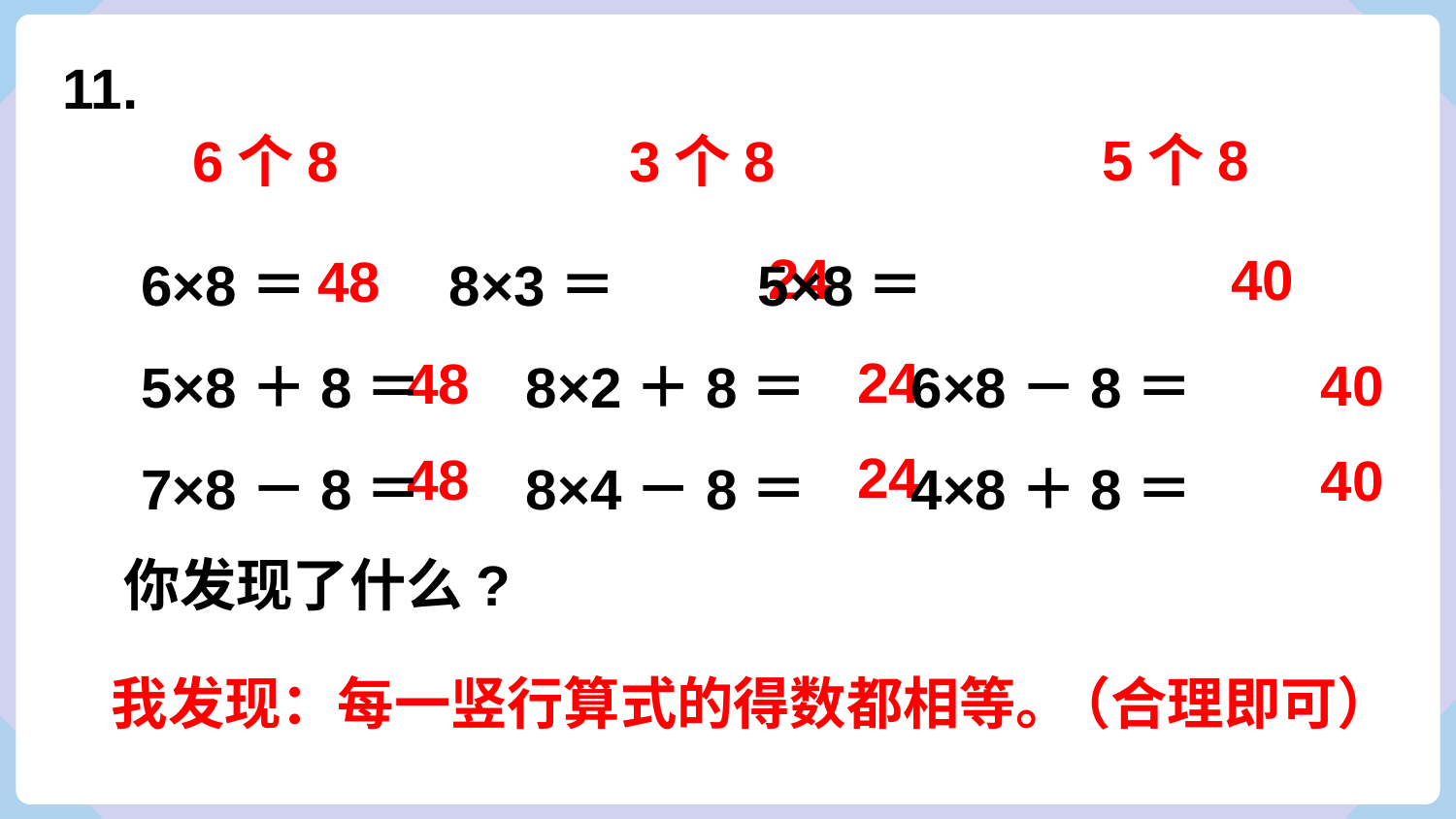

11.
5个8
6个8
3个8
6×8＝          8×3＝          5×8＝
5×8＋8＝       8×2＋8＝       6×8－8＝
7×8－8＝       8×4－8＝       4×8＋8＝
24
40
48
24
48
40
24
48
40
你发现了什么?
（合理即可）
我发现：每一竖行算式的得数都相等。